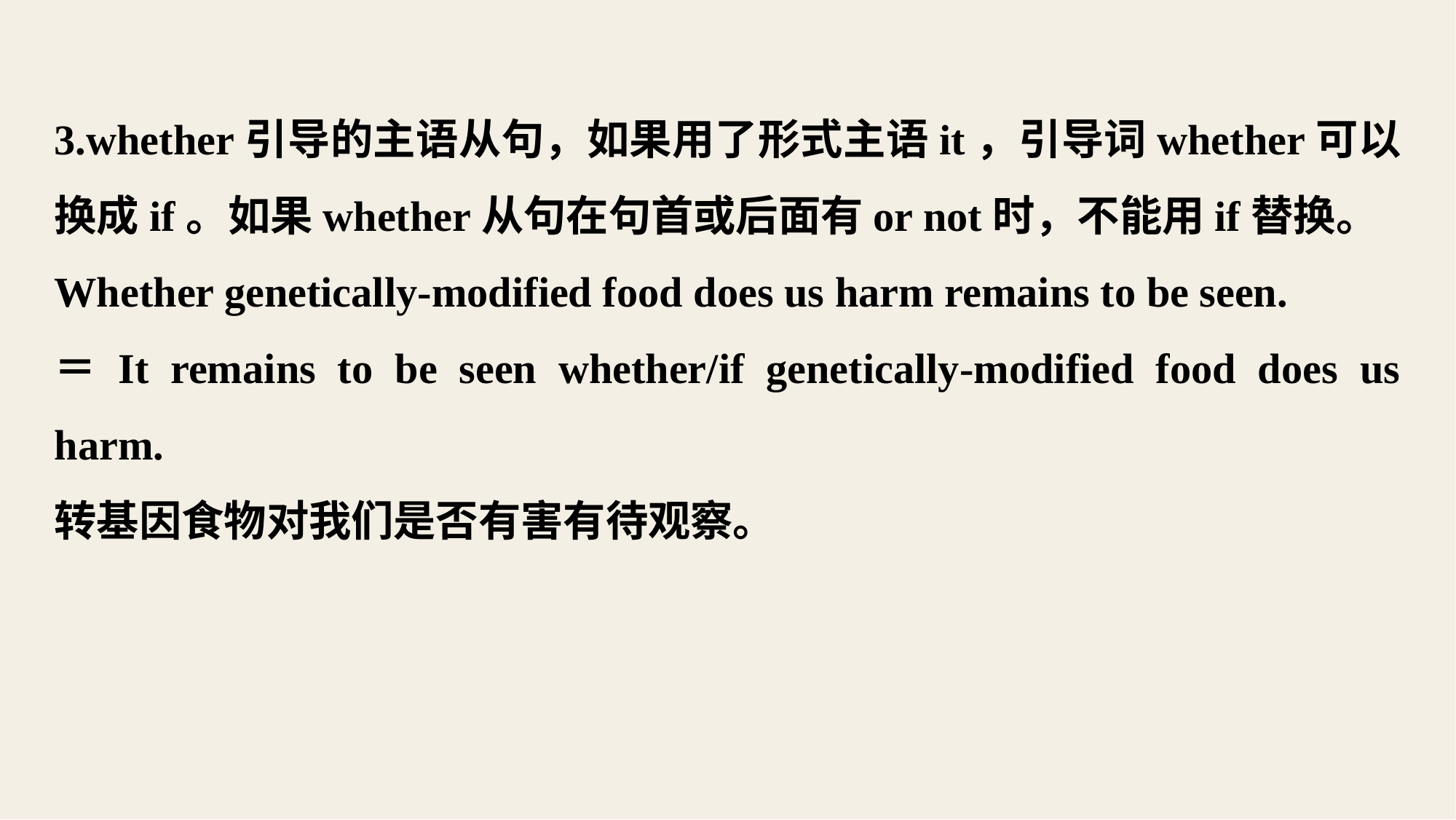

3.whether引导的主语从句，如果用了形式主语it，引导词whether可以换成if。如果whether从句在句首或后面有or not时，不能用if替换。
Whether genetically-modified food does us harm remains to be seen.
＝It remains to be seen whether/if genetically-modified food does us harm.
转基因食物对我们是否有害有待观察。